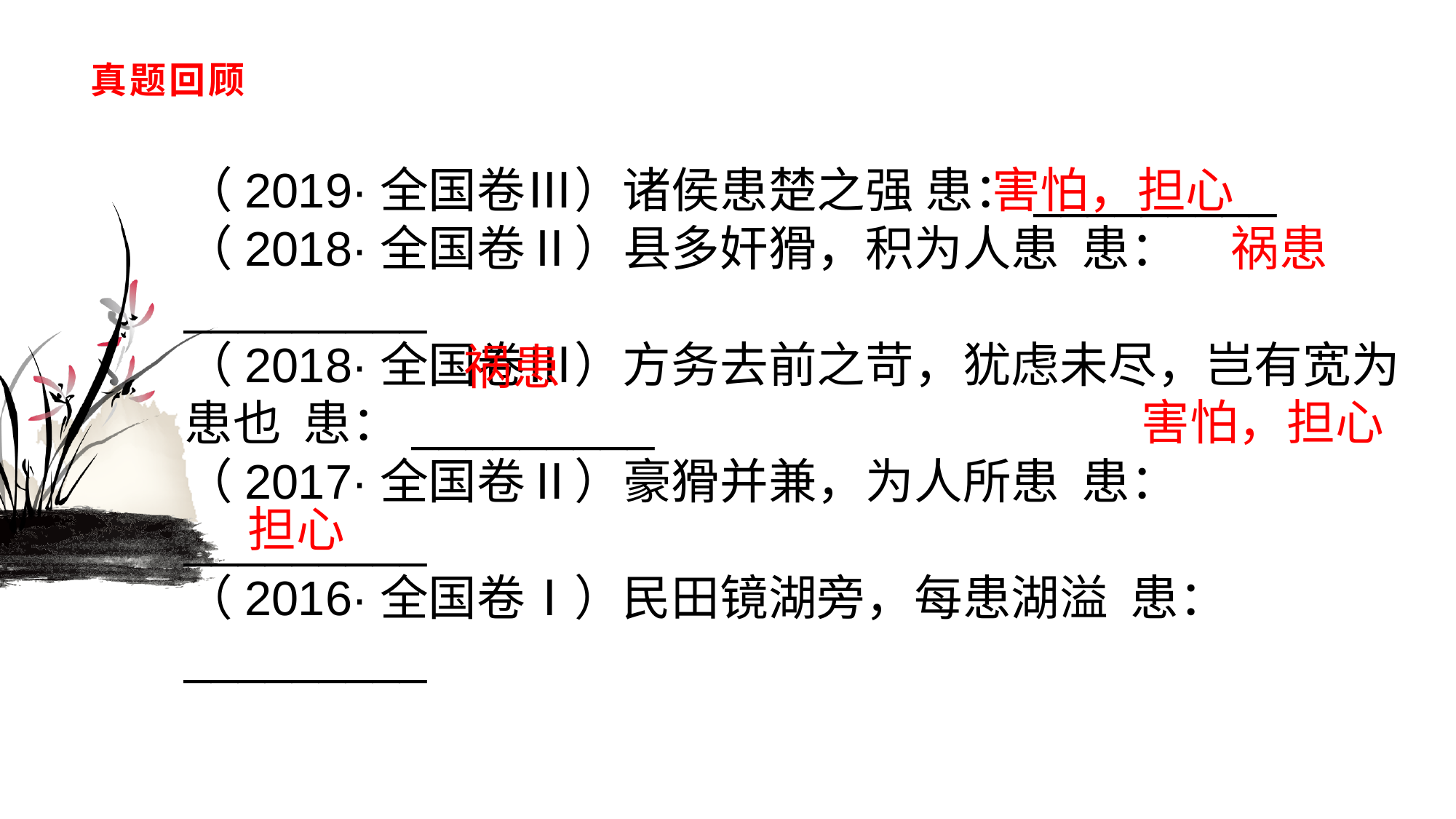

# 真题回顾
（2019·全国卷Ⅲ）诸侯患楚之强 患：_________（2018·全国卷Ⅱ）县多奸猾，积为人患  患：_________（2018·全国卷Ⅲ）方务去前之苛，犹虑未尽，岂有宽为患也  患：_________（2017·全国卷Ⅱ）豪猾并兼，为人所患  患：_________（2016·全国卷Ⅰ）民田镜湖旁，每患湖溢  患：_________
害怕，担心
祸患
祸患
害怕，担心
担心